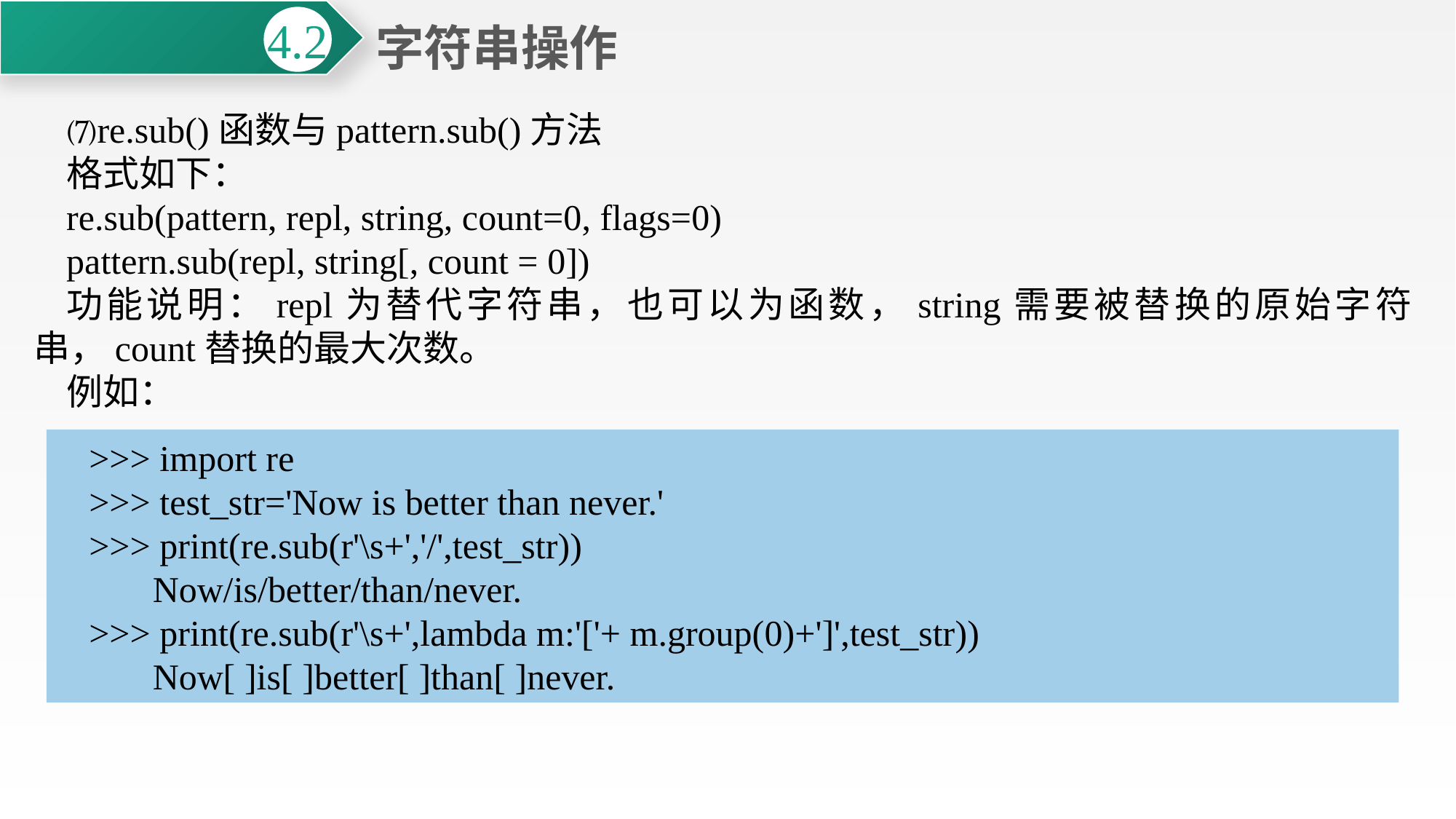

字符串操作

4.2
⑺re.sub()函数与pattern.sub()方法
格式如下：
re.sub(pattern, repl, string, count=0, flags=0)
pattern.sub(repl, string[, count = 0])
功能说明：repl为替代字符串，也可以为函数，string需要被替换的原始字符串，count替换的最大次数。
例如：

>>> import re
>>> test_str='Now is better than never.'
>>> print(re.sub(r'\s+','/',test_str))
       Now/is/better/than/never.
>>> print(re.sub(r'\s+',lambda m:'['+ m.group(0)+']',test_str))
       Now[ ]is[ ]better[ ]than[ ]never.